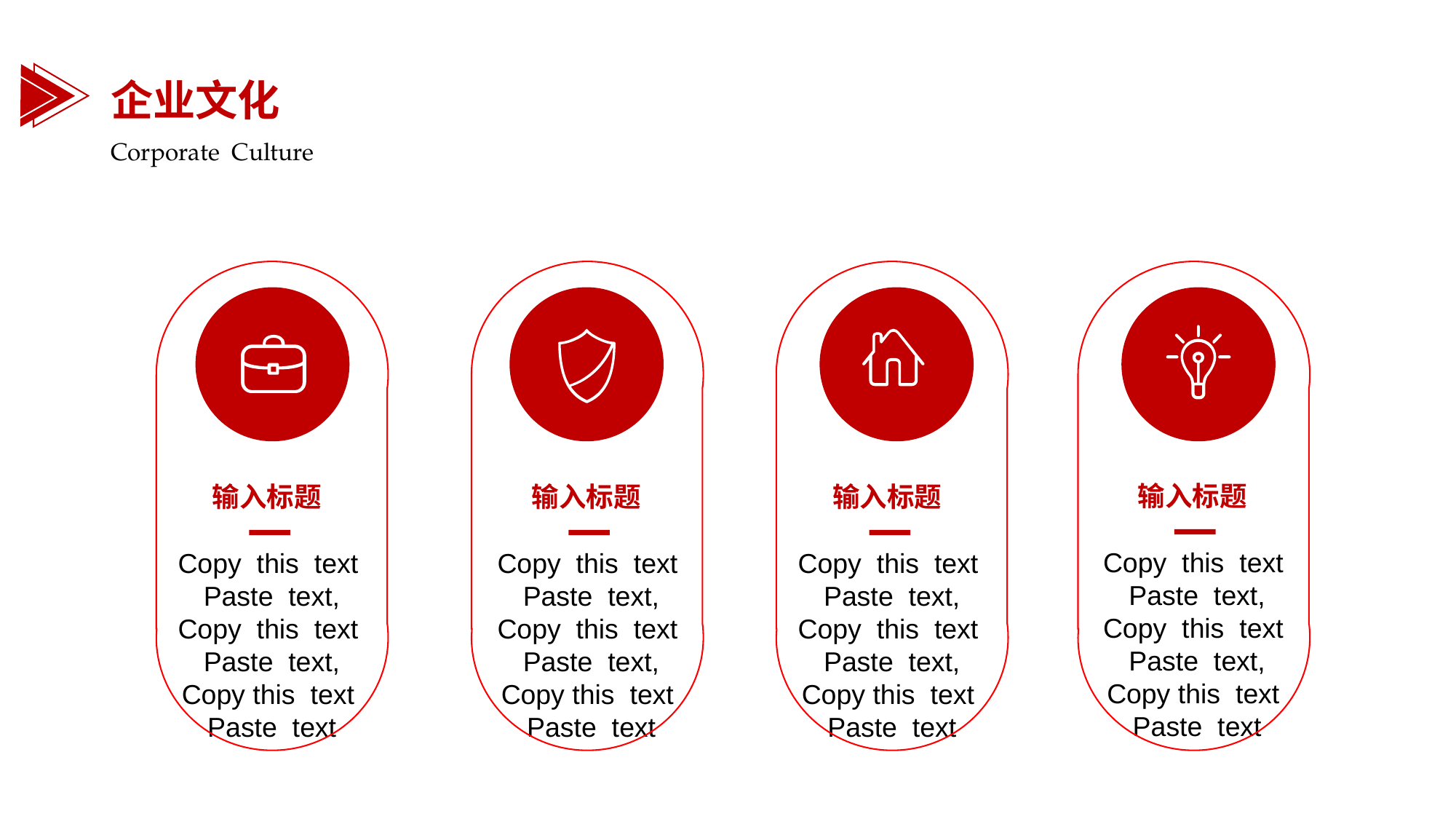

企业文化
Corporate  Culture

输入标题
输入标题
输入标题
输入标题

Copy  this  text  Paste  text, Copy  this  text  Paste  text, Copy this  text  Paste  text
Copy  this  text  Paste  text, Copy  this  text  Paste  text, Copy this  text  Paste  text
Copy  this  text  Paste  text, Copy  this  text  Paste  text, Copy this  text  Paste  text
Copy  this  text  Paste  text, Copy  this  text  Paste  text, Copy this  text  Paste  text